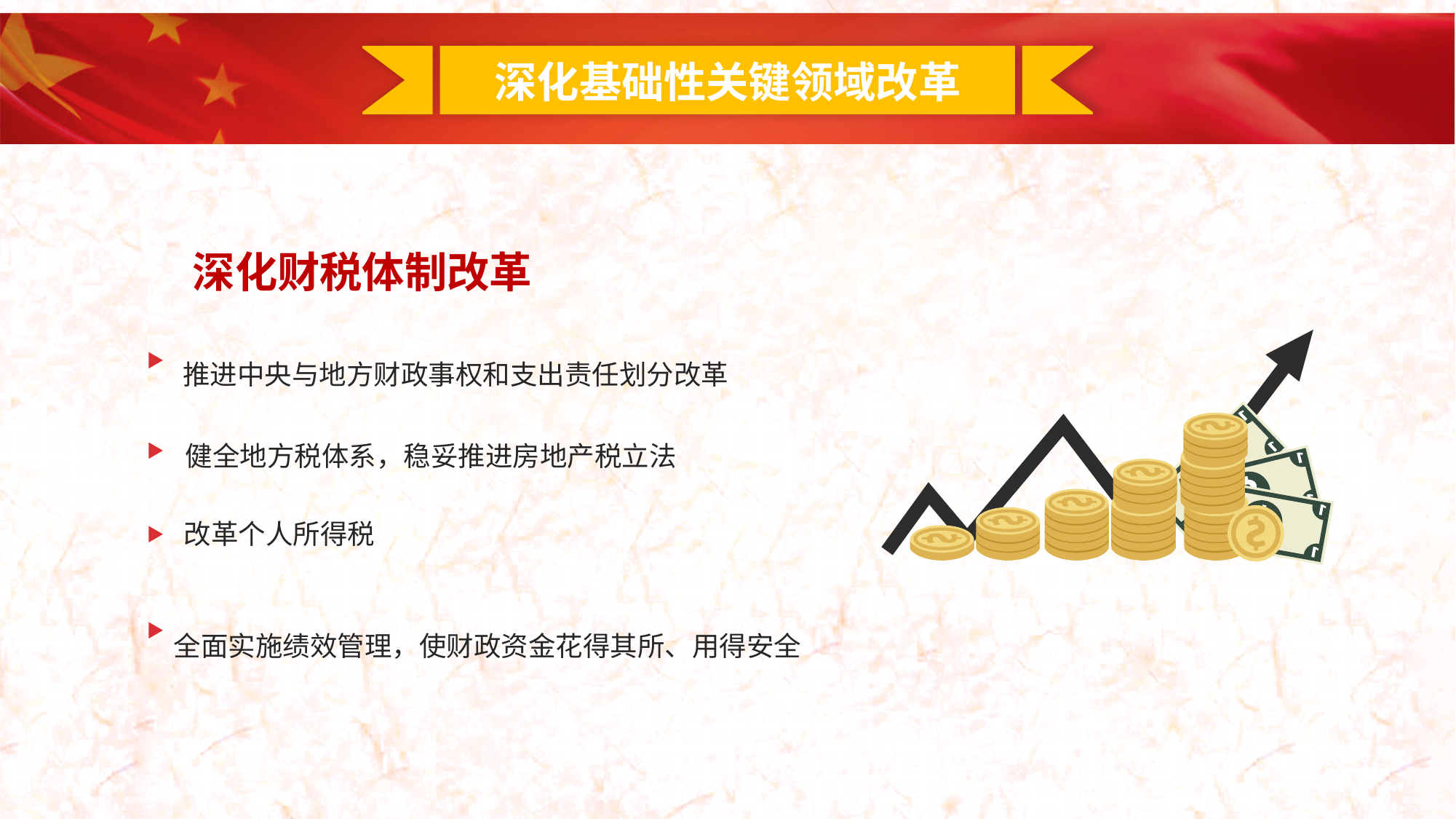

深化基础性关键领域改革
深化财税体制改革

推进中央与地方财政事权和支出责任划分改革

健全地方税体系，稳妥推进房地产税立法

改革个人所得税

全面实施绩效管理，使财政资金花得其所、用得安全